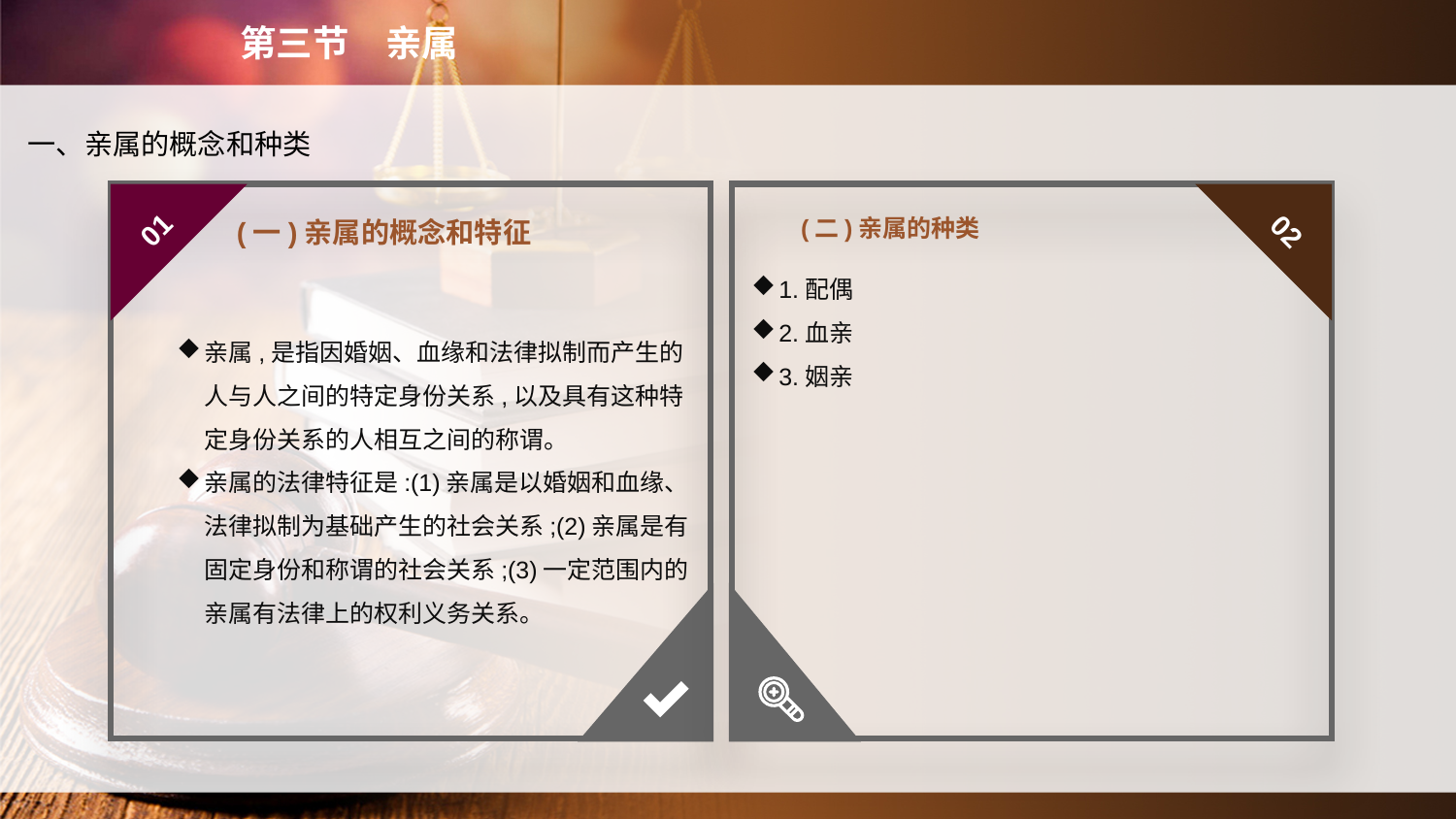

第三节　亲属
一、亲属的概念和种类

(二)亲属的种类
01
02
(一)亲属的概念和特征
1.配偶
2.血亲
3.姻亲

亲属,是指因婚姻、血缘和法律拟制而产生的人与人之间的特定身份关系,以及具有这种特定身份关系的人相互之间的称谓。
亲属的法律特征是:(1)亲属是以婚姻和血缘、法律拟制为基础产生的社会关系;(2)亲属是有固定身份和称谓的社会关系;(3)一定范围内的亲属有法律上的权利义务关系。